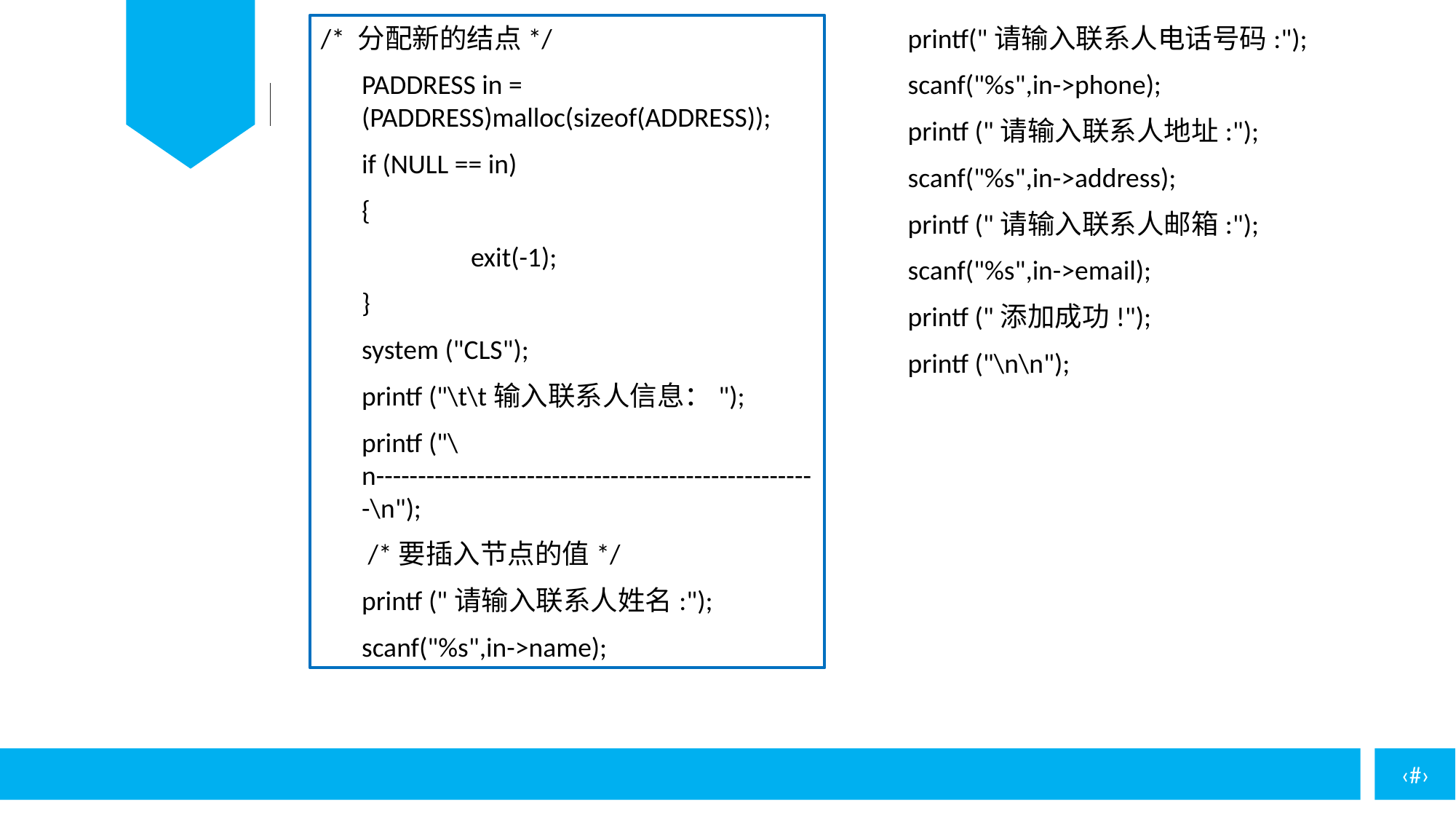

/* 分配新的结点*/
	PADDRESS in = (PADDRESS)malloc(sizeof(ADDRESS));
	if (NULL == in)
	{
		exit(-1);
	}
	system ("CLS");
	printf ("\t\t输入联系人信息：");
	printf ("\n-----------------------------------------------------\n");
	 /*要插入节点的值*/
	printf ("请输入联系人姓名:");
	scanf("%s",in->name);

	printf("请输入联系人电话号码:");
	scanf("%s",in->phone);
	printf ("请输入联系人地址:");
	scanf("%s",in->address);
	printf ("请输入联系人邮箱:");
	scanf("%s",in->email);
	printf ("添加成功!");
	printf ("\n\n");